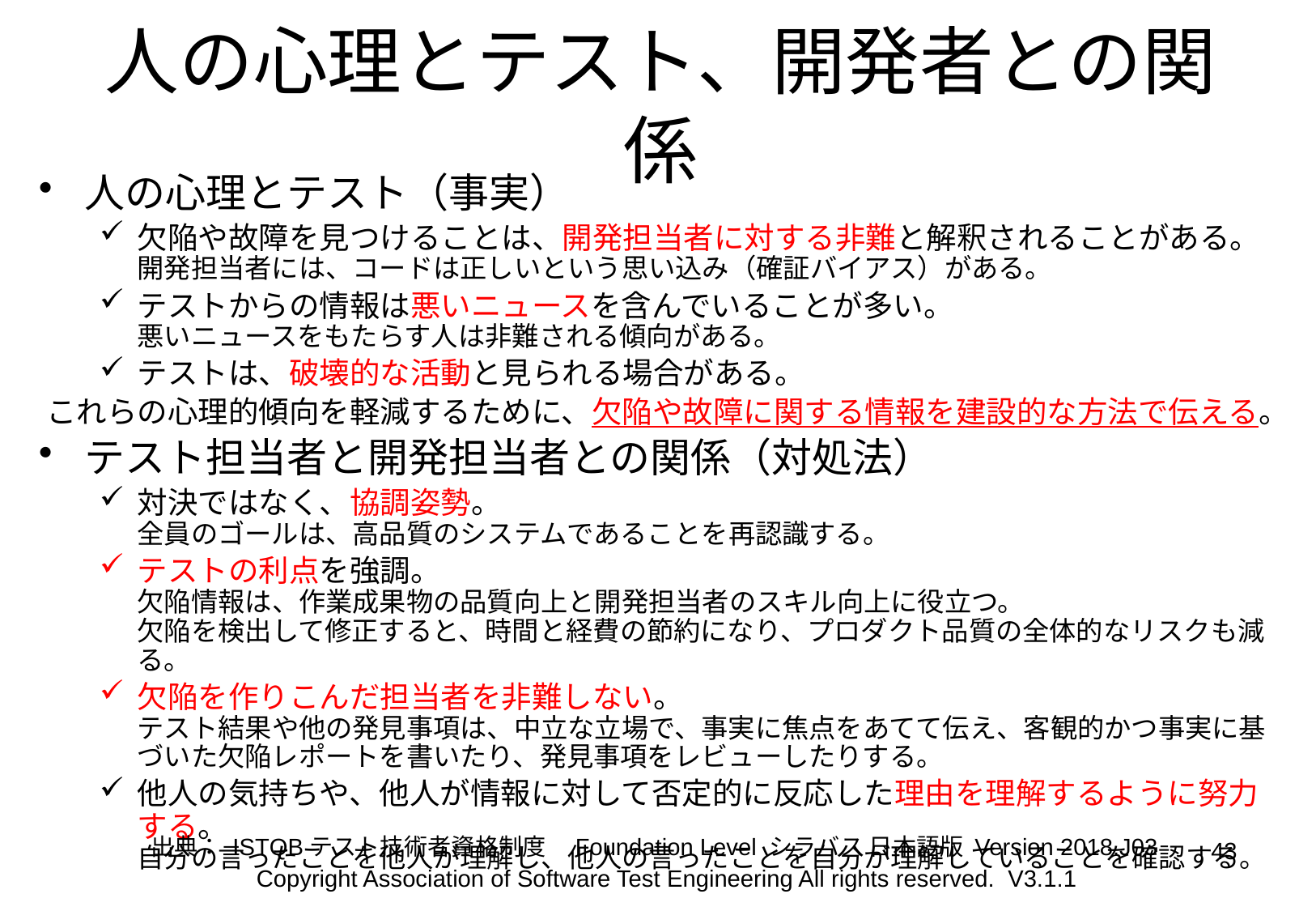

人の心理とテスト、開発者との関係
人の心理とテスト（事実）
欠陥や故障を見つけることは、開発担当者に対する非難と解釈されることがある。
開発担当者には、コードは正しいという思い込み（確証バイアス）がある。
テストからの情報は悪いニュースを含んでいることが多い。
悪いニュースをもたらす人は非難される傾向がある。
テストは、破壊的な活動と見られる場合がある。
これらの心理的傾向を軽減するために、欠陥や故障に関する情報を建設的な方法で伝える。
テスト担当者と開発担当者との関係（対処法）
対決ではなく、協調姿勢。
全員のゴールは、高品質のシステムであることを再認識する。
テストの利点を強調。
欠陥情報は、作業成果物の品質向上と開発担当者のスキル向上に役立つ。
欠陥を検出して修正すると、時間と経費の節約になり、プロダクト品質の全体的なリスクも減る。
欠陥を作りこんだ担当者を非難しない。
テスト結果や他の発見事項は、中立な立場で、事実に焦点をあてて伝え、客観的かつ事実に基づいた欠陥レポートを書いたり、発見事項をレビューしたりする。
他人の気持ちや、他人が情報に対して否定的に反応した理由を理解するように努力する。
自分の言ったことを他人が理解し、他人の言ったことを自分が理解していることを確認する。
出典： ISTQBテスト技術者資格制度　Foundation Level シラバス 日本語版 Version 2018.J03
43
Copyright Association of Software Test Engineering All rights reserved.  V3.1.1